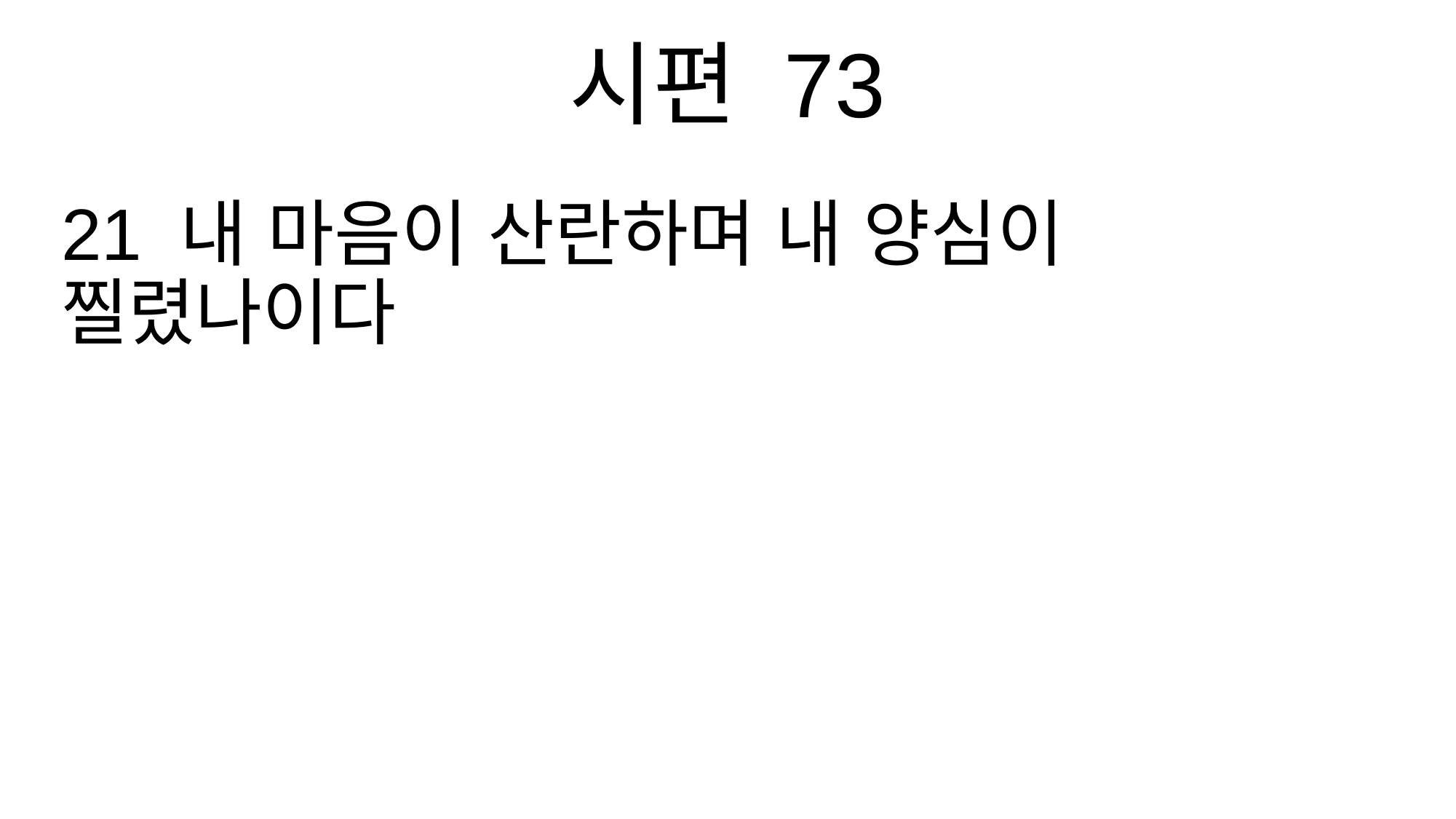

시편 73
21 내 마음이 산란하며 내 양심이 찔렸나이다